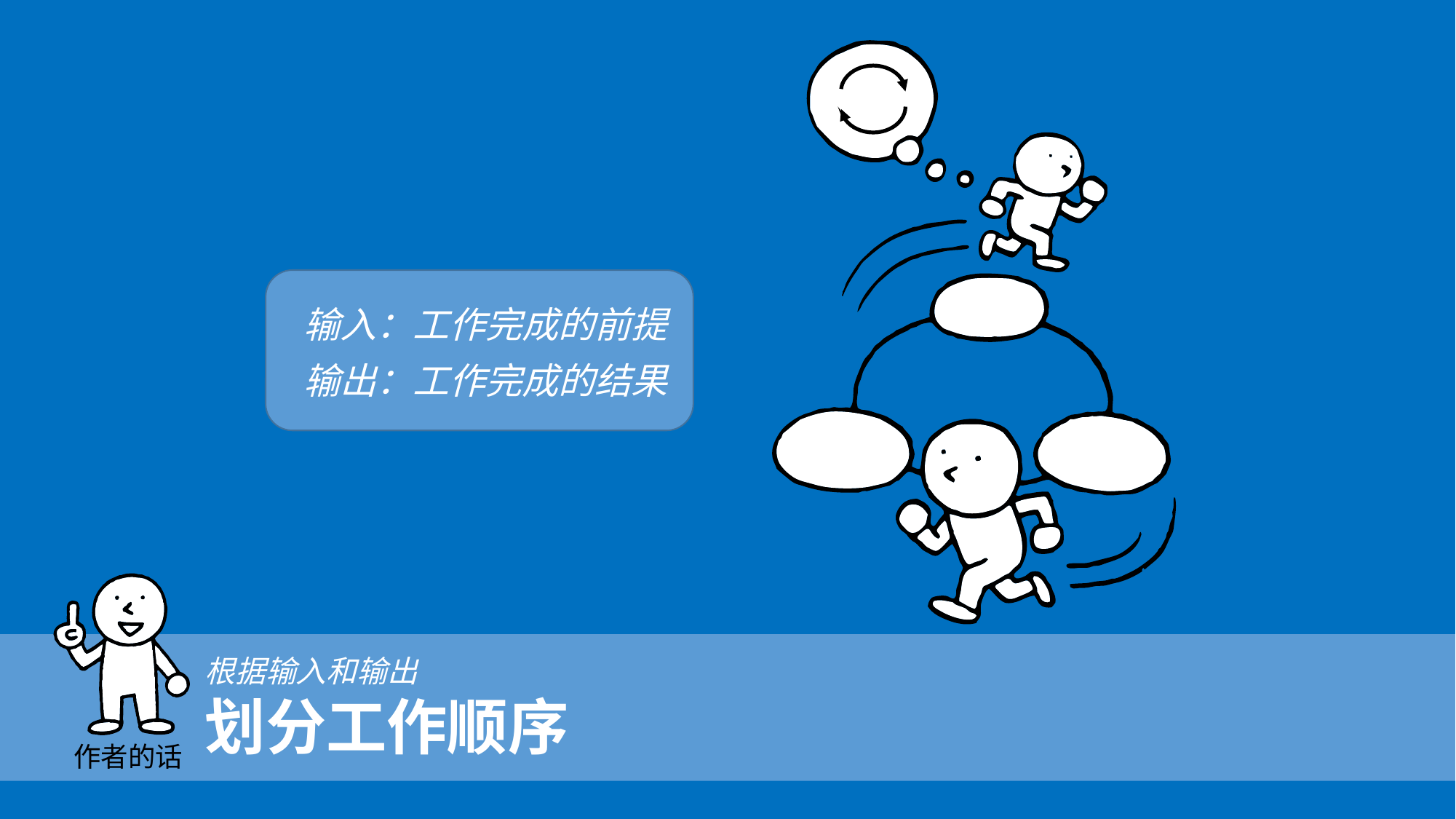

输入：工作完成的前提
输出：工作完成的结果

根据输入和输出
划分工作顺序
作者的话